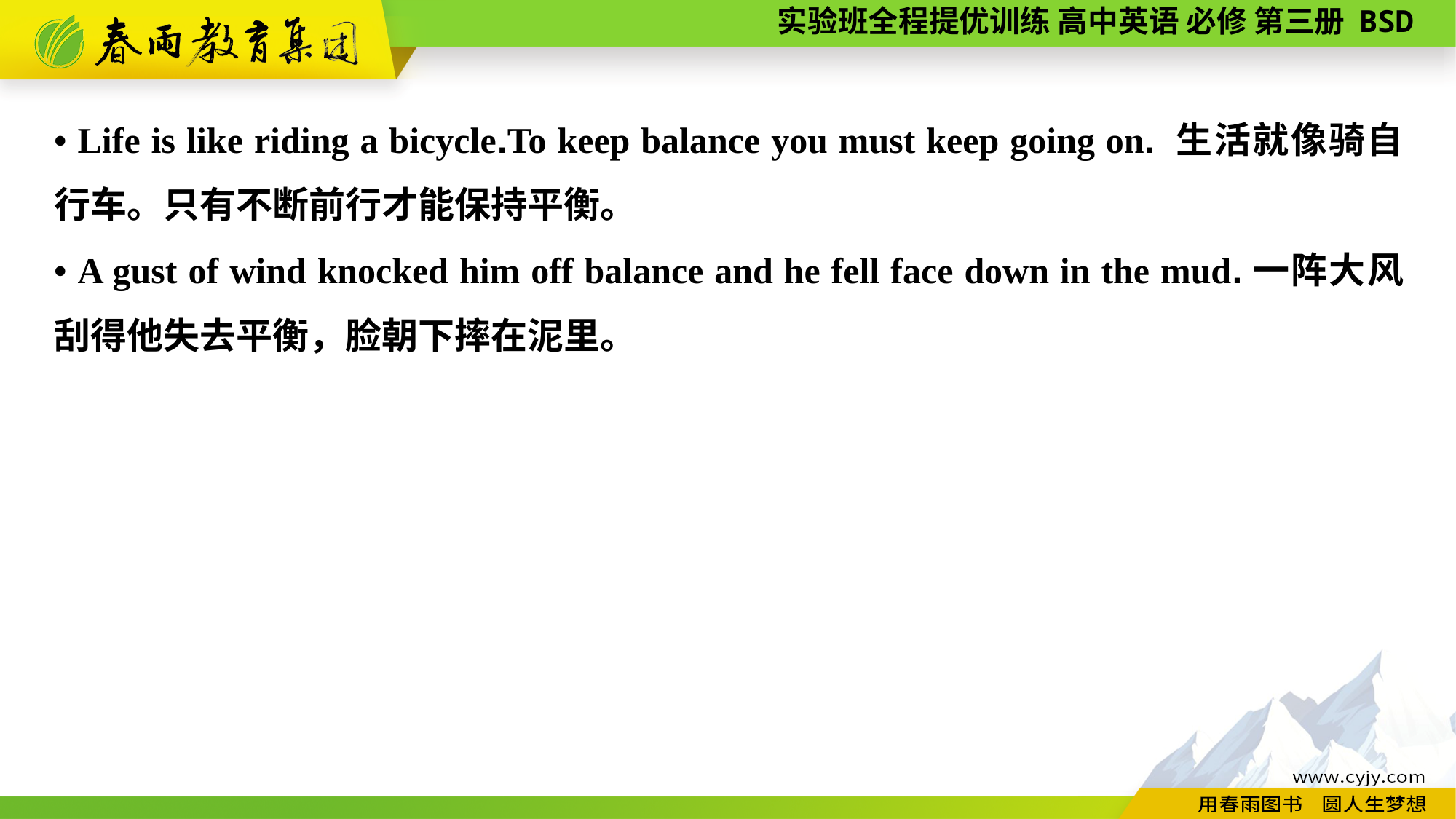

• Life is like riding a bicycle.To keep balance you must keep going on. 生活就像骑自行车。只有不断前行才能保持平衡。
• A gust of wind knocked him off balance and he fell face down in the mud.一阵大风刮得他失去平衡，脸朝下摔在泥里。